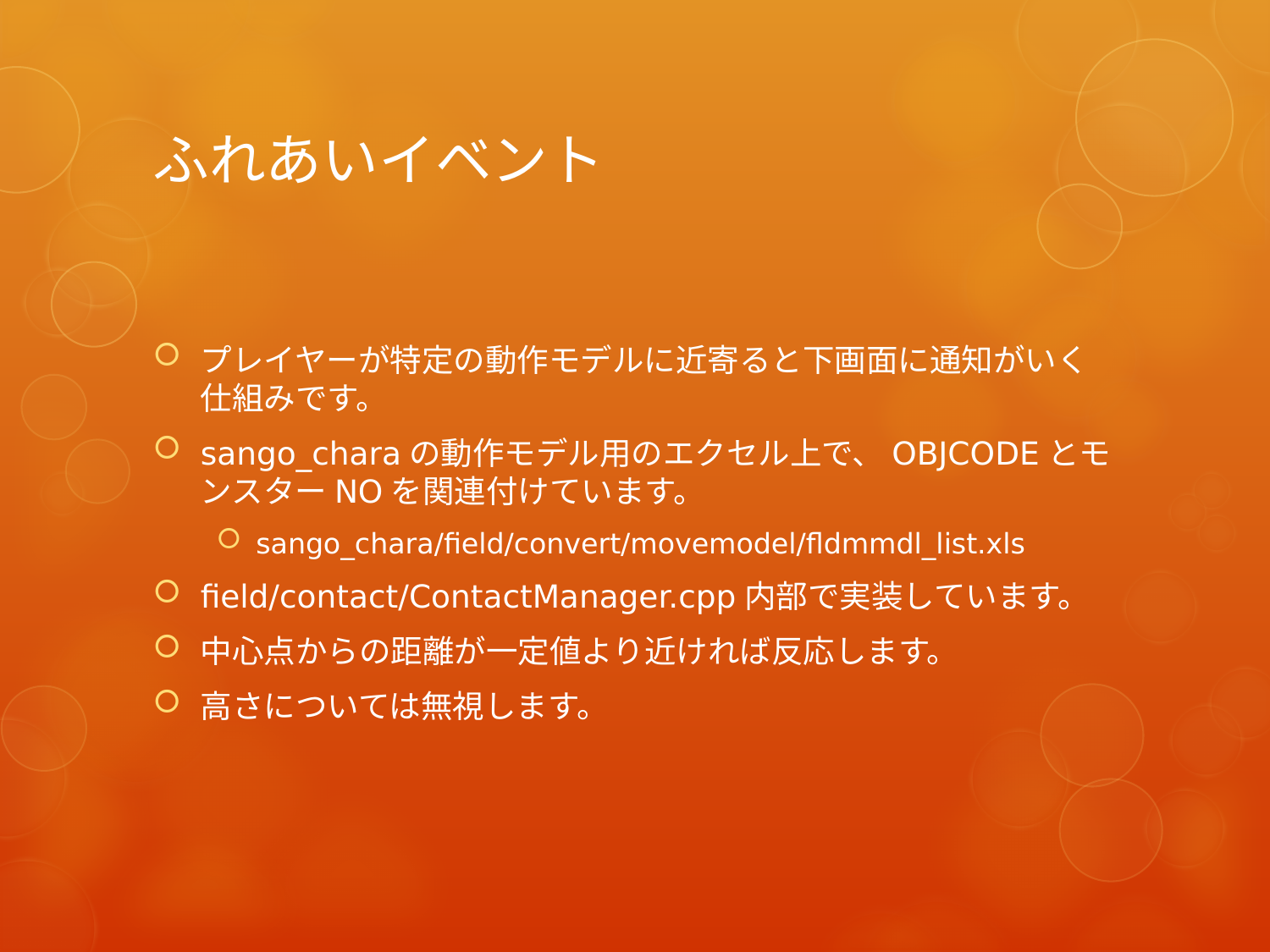

# ふれあいイベント
プレイヤーが特定の動作モデルに近寄ると下画面に通知がいく仕組みです。
sango_charaの動作モデル用のエクセル上で、OBJCODEとモンスターNOを関連付けています。
sango_chara/field/convert/movemodel/fldmmdl_list.xls
field/contact/ContactManager.cpp内部で実装しています。
中心点からの距離が一定値より近ければ反応します。
高さについては無視します。